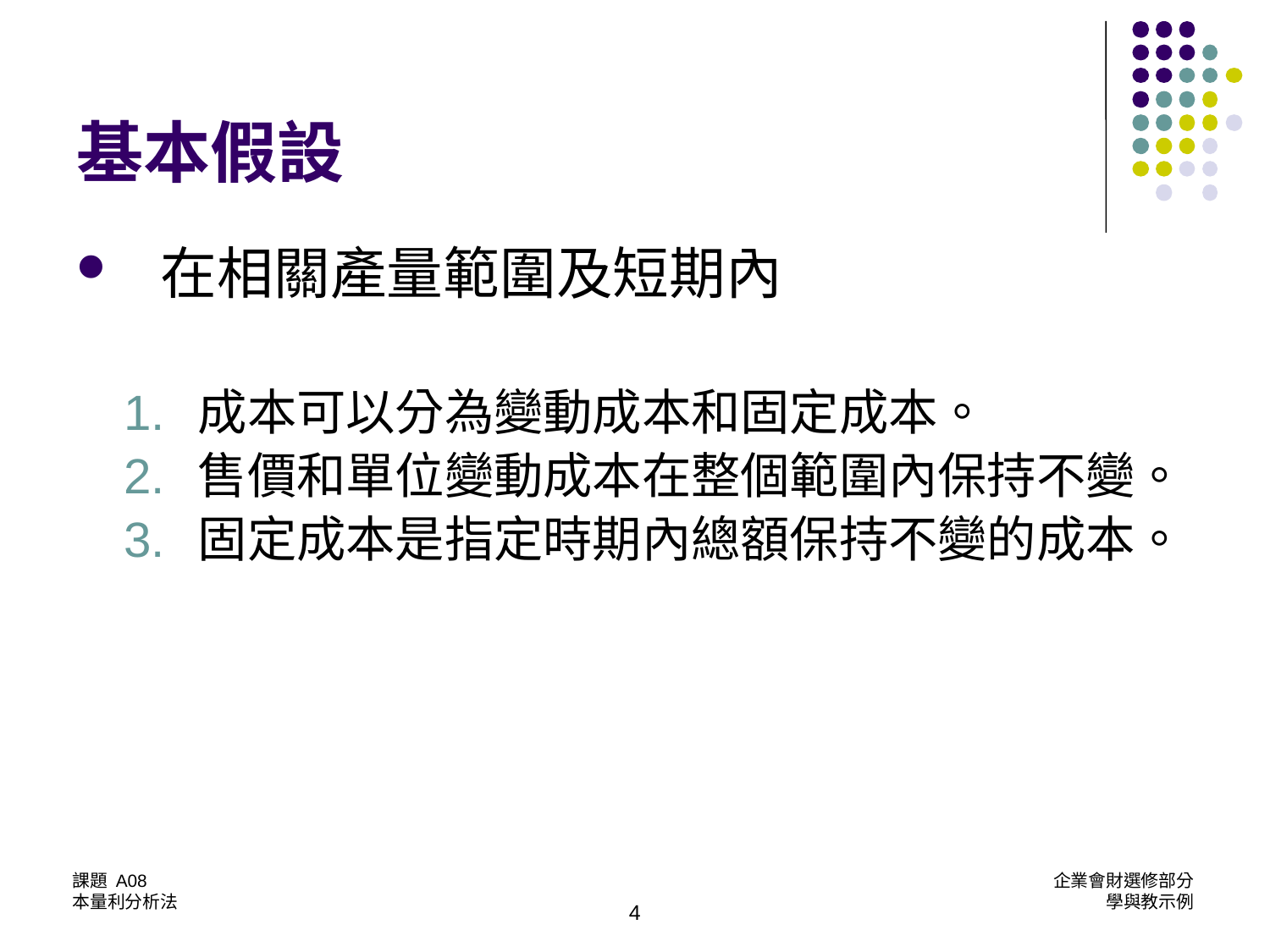

# 基本假設
在相關產量範圍及短期內

成本可以分為變動成本和固定成本。
售價和單位變動成本在整個範圍內保持不變。
固定成本是指定時期內總額保持不變的成本。

4